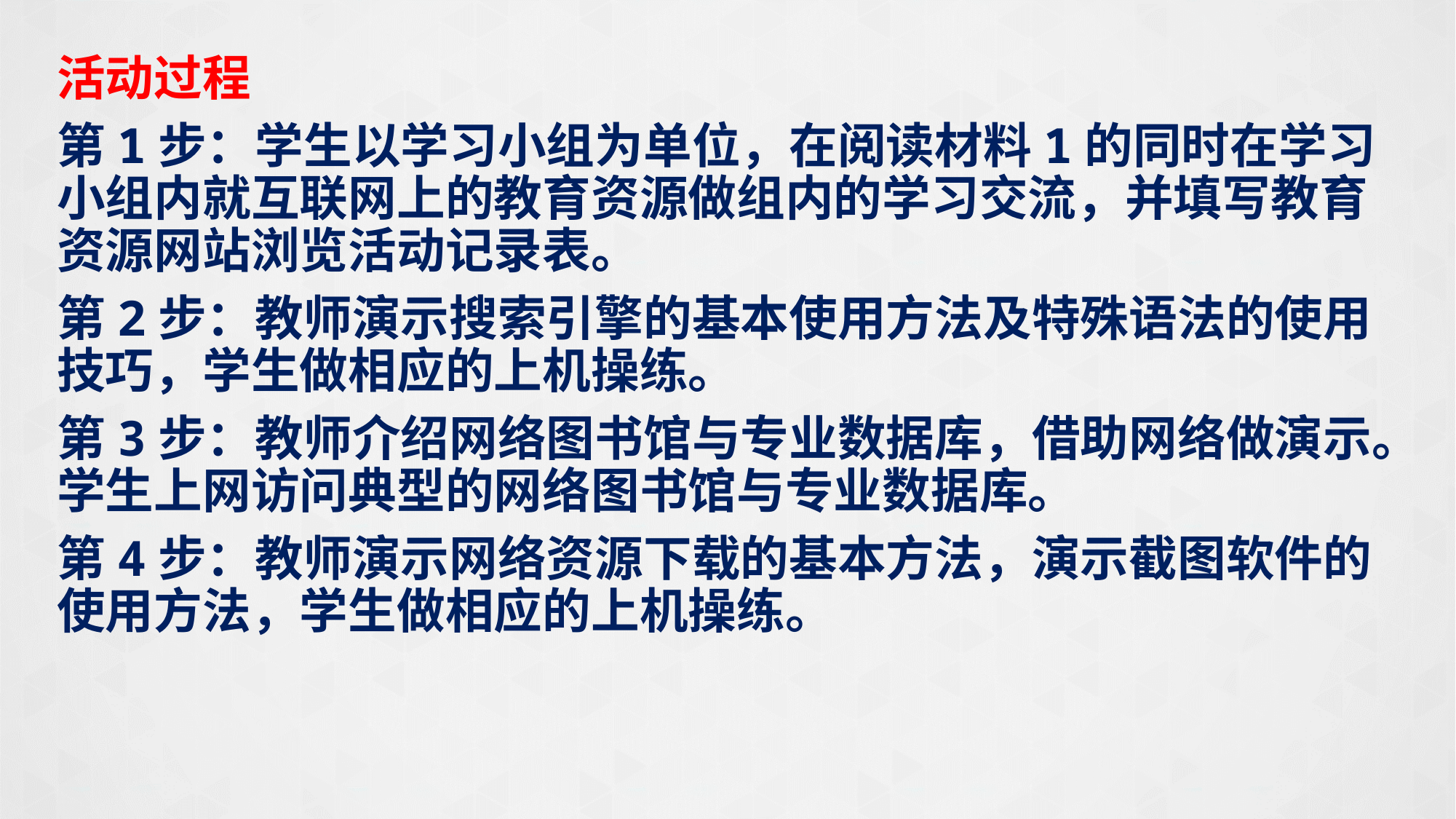

活动过程
第1步：学生以学习小组为单位，在阅读材料1的同时在学习小组内就互联网上的教育资源做组内的学习交流，并填写教育资源网站浏览活动记录表。
第2步：教师演示搜索引擎的基本使用方法及特殊语法的使用技巧，学生做相应的上机操练。
第3步：教师介绍网络图书馆与专业数据库，借助网络做演示。学生上网访问典型的网络图书馆与专业数据库。
第4步：教师演示网络资源下载的基本方法，演示截图软件的使用方法，学生做相应的上机操练。